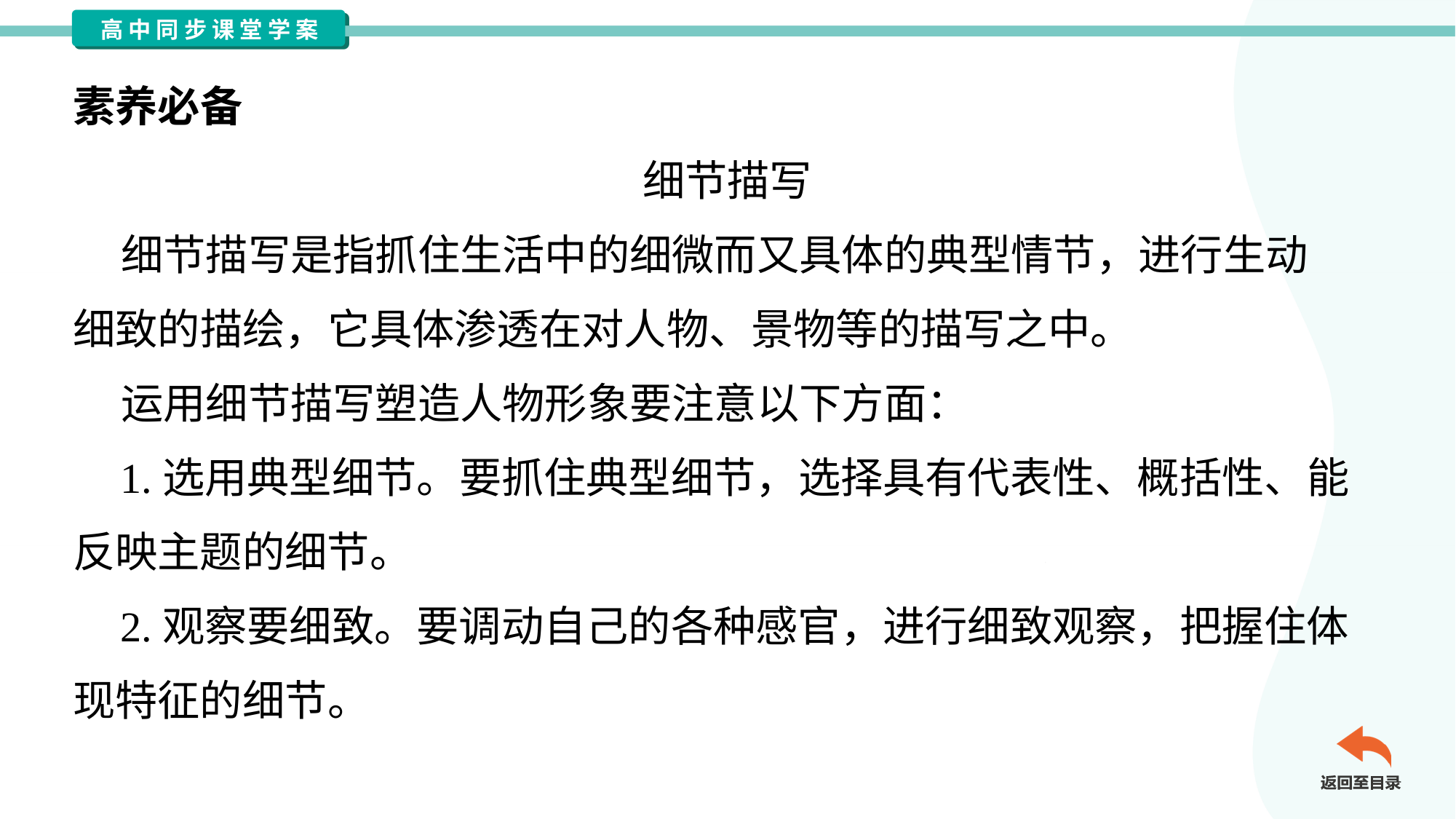

素养必备
细节描写
    细节描写是指抓住生活中的细微而又具体的典型情节，进行生动
细致的描绘，它具体渗透在对人物、景物等的描写之中。
    运用细节描写塑造人物形象要注意以下方面：
    1.选用典型细节。要抓住典型细节，选择具有代表性、概括性、能
反映主题的细节。
    2.观察要细致。要调动自己的各种感官，进行细致观察，把握住体
现特征的细节。